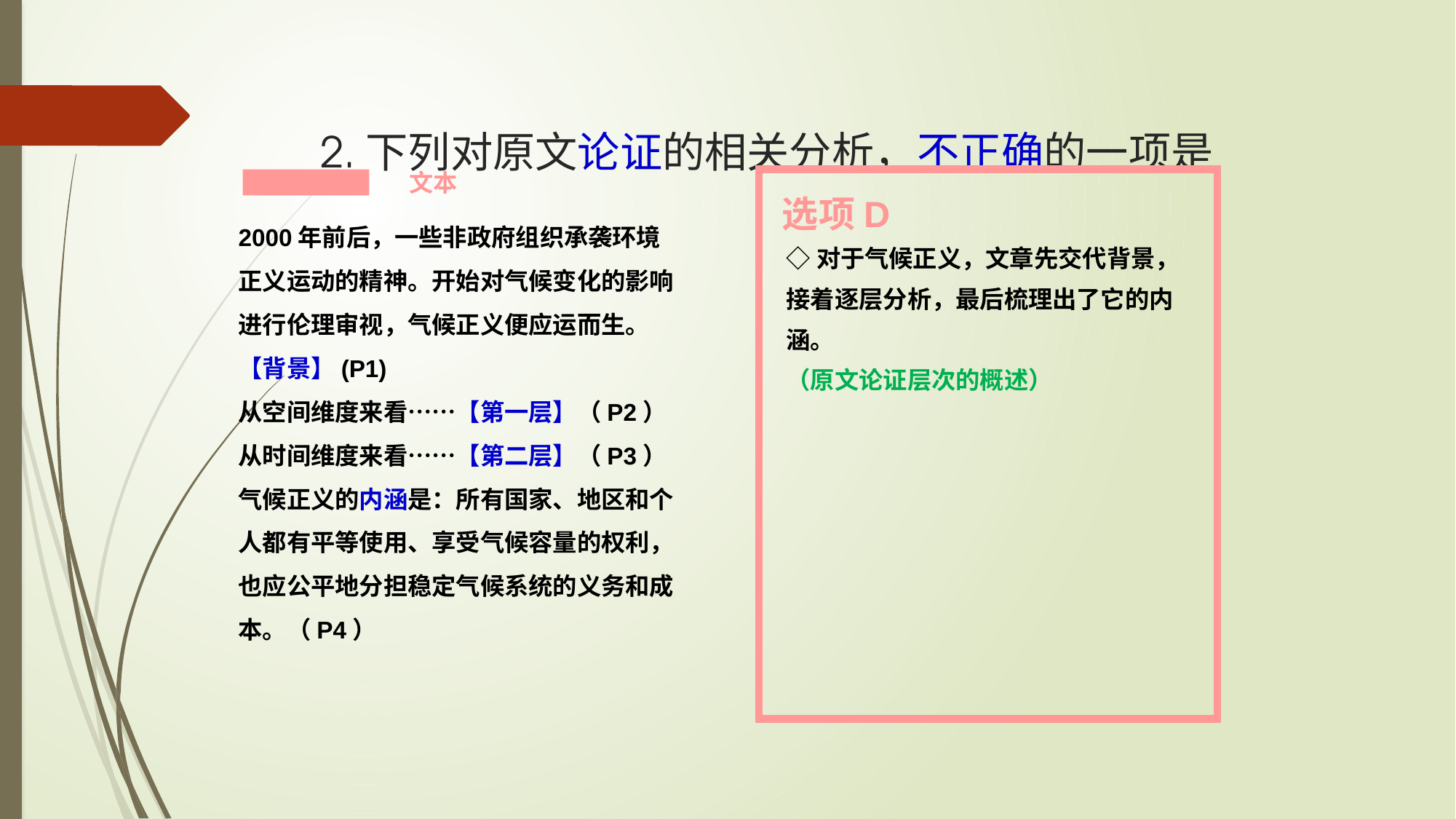

# 2.下列对原文论证的相关分析，不正确的一项是
文本

选项D
2000年前后，一些非政府组织承袭环境正义运动的精神。开始对气候变化的影响进行伦理审视，气候正义便应运而生。【背景】(P1)
从空间维度来看……【第一层】（P2）
从时间维度来看……【第二层】（P3）
气候正义的内涵是：所有国家、地区和个人都有平等使用、享受气候容量的权利，也应公平地分担稳定气候系统的义务和成本。（P4）
◇对于气候正义，文章先交代背景，接着逐层分析，最后梳理出了它的内涵。
（原文论证层次的概述）